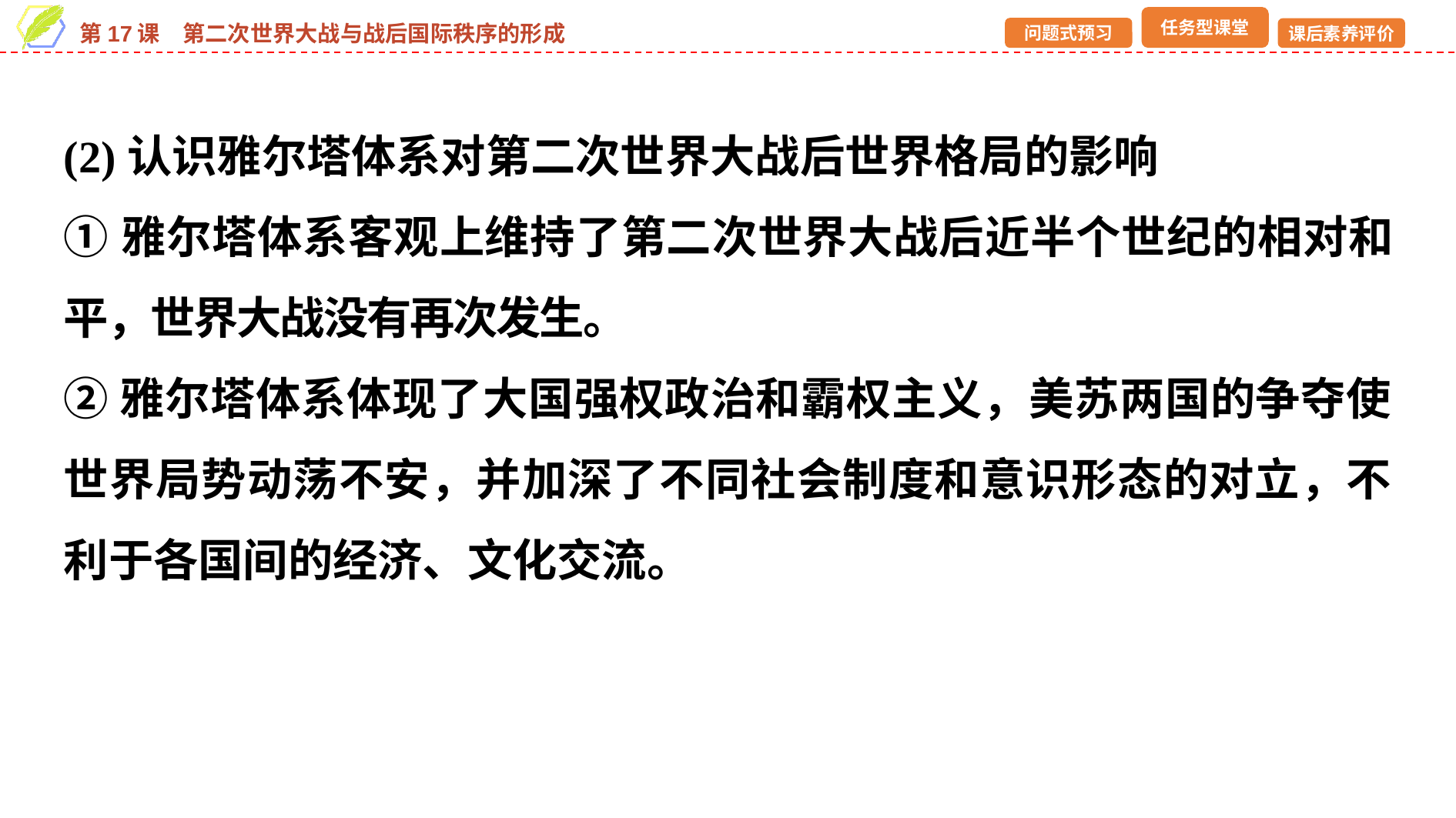

(2)认识雅尔塔体系对第二次世界大战后世界格局的影响
①雅尔塔体系客观上维持了第二次世界大战后近半个世纪的相对和平，世界大战没有再次发生。
②雅尔塔体系体现了大国强权政治和霸权主义，美苏两国的争夺使世界局势动荡不安，并加深了不同社会制度和意识形态的对立，不利于各国间的经济、文化交流。